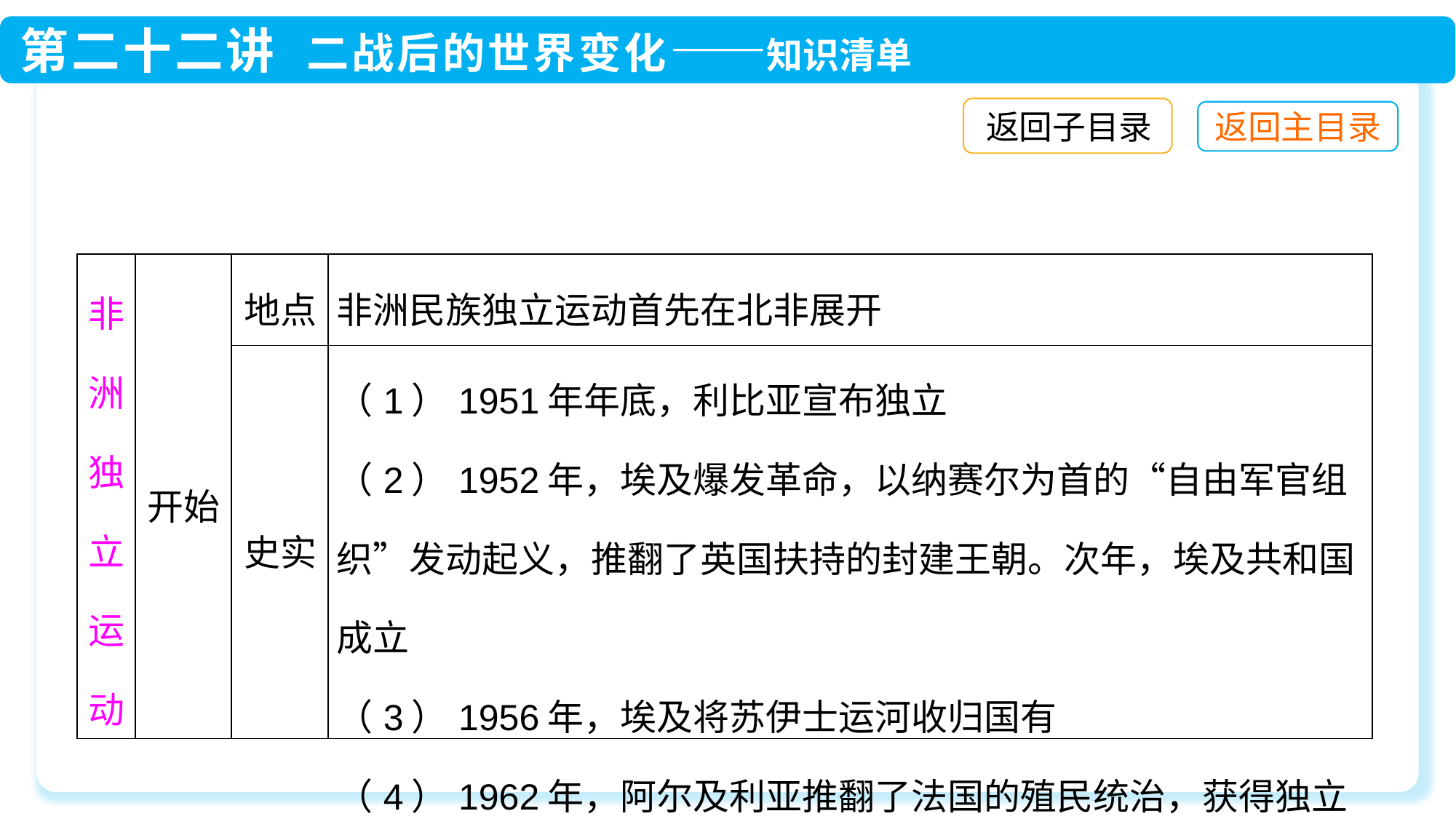

返回子目录
| 非洲独立运动 | 开始 | 地点 | 非洲民族独立运动首先在北非展开 |
| --- | --- | --- | --- |
|  |  | 史实 | （1）1951年年底，利比亚宣布独立 （2）1952年，埃及爆发革命，以纳赛尔为首的“自由军官组织”发动起义，推翻了英国扶持的封建王朝。次年，埃及共和国成立 （3）1956年，埃及将苏伊士运河收归国有 （4）1962年，阿尔及利亚推翻了法国的殖民统治，获得独立 |